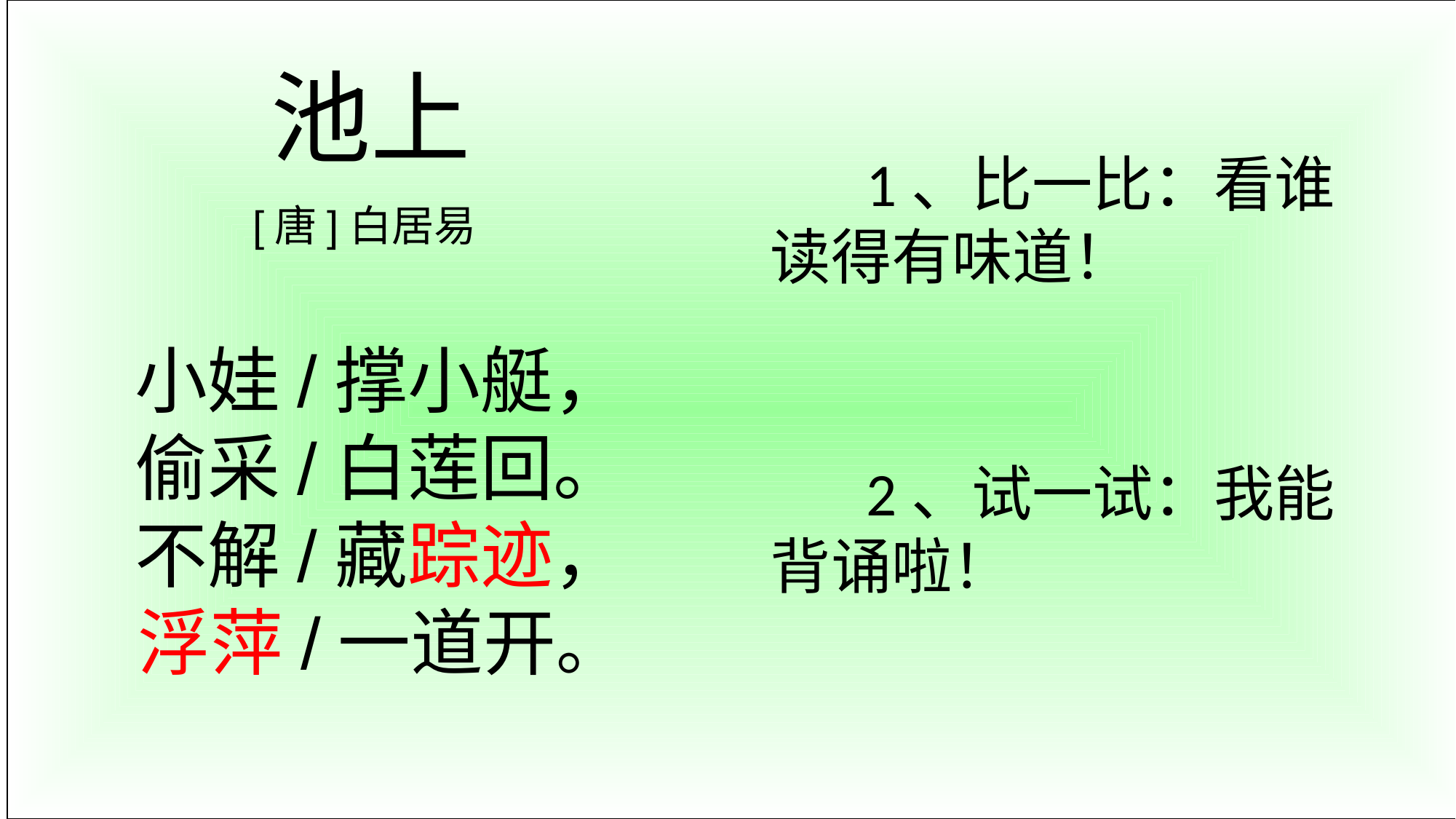

池上
 [唐]白居易

  小娃/撑小艇，
  偷采/白莲回。
  不解/藏踪迹，
  浮萍/一道开。

       1、比一比：看谁读得有味道！

       2、试一试：我能背诵啦！